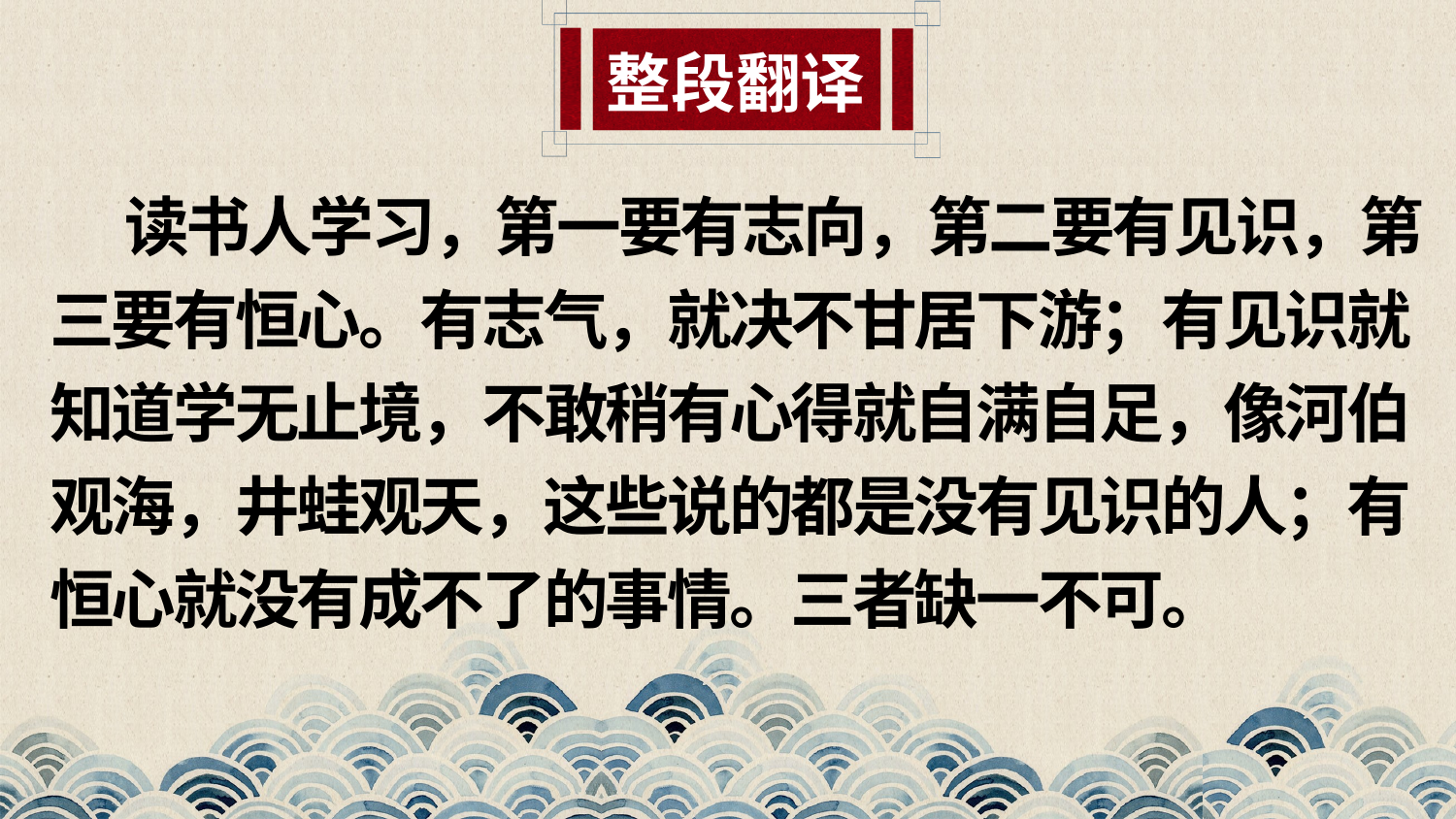

整段翻译
    读书人学习，第一要有志向，第二要有见识，第三要有恒心。有志气，就决不甘居下游；有见识就知道学无止境，不敢稍有心得就自满自足，像河伯观海，井蛙观天，这些说的都是没有见识的人；有恒心就没有成不了的事情。三者缺一不可。